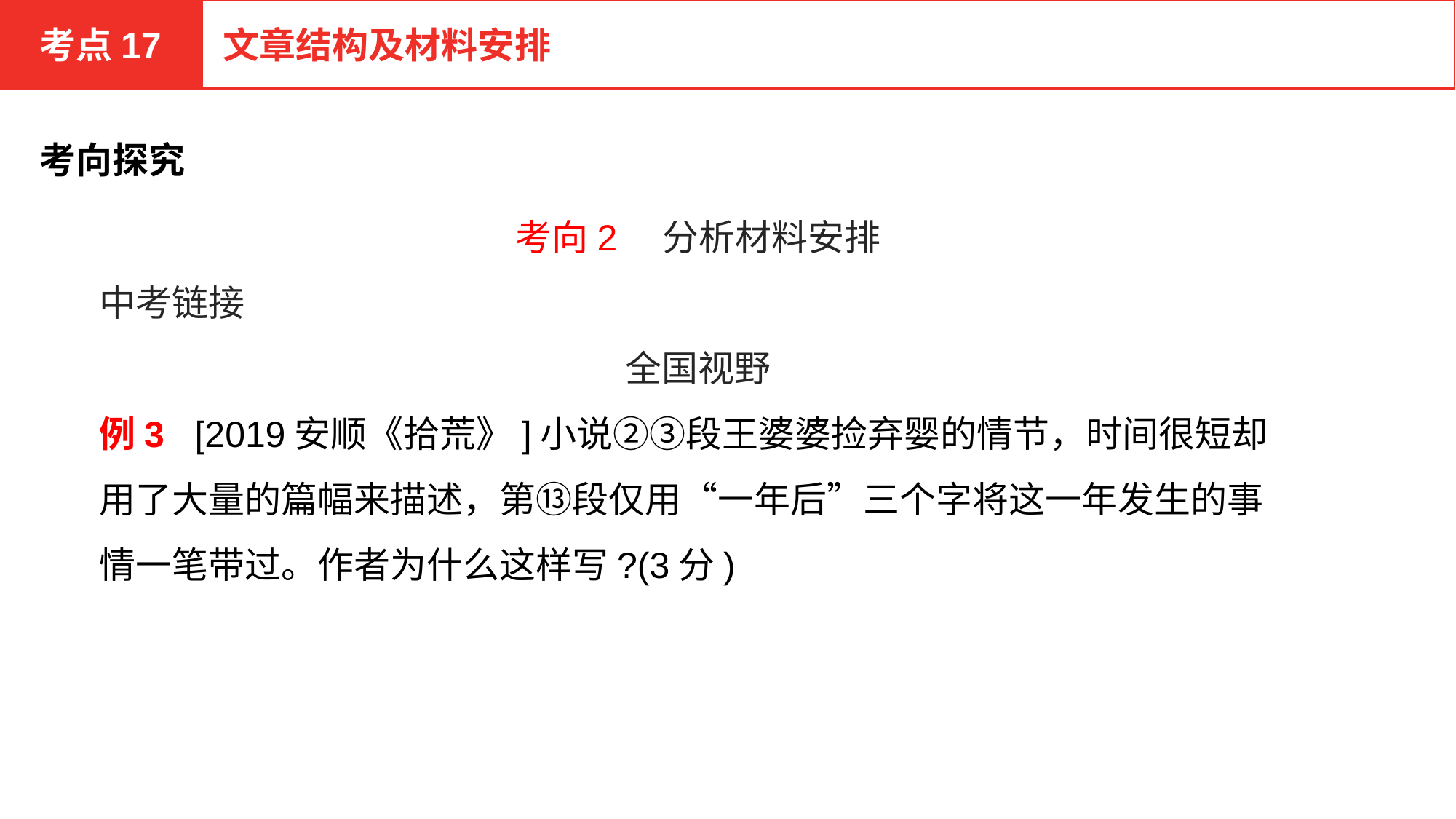

考点17
文章结构及材料安排
考向探究
考向2　分析材料安排
中考链接
全国视野
例3   [2019安顺《拾荒》]小说②③段王婆婆捡弃婴的情节，时间很短却用了大量的篇幅来描述，第⑬段仅用“一年后”三个字将这一年发生的事情一笔带过。作者为什么这样写?(3分)